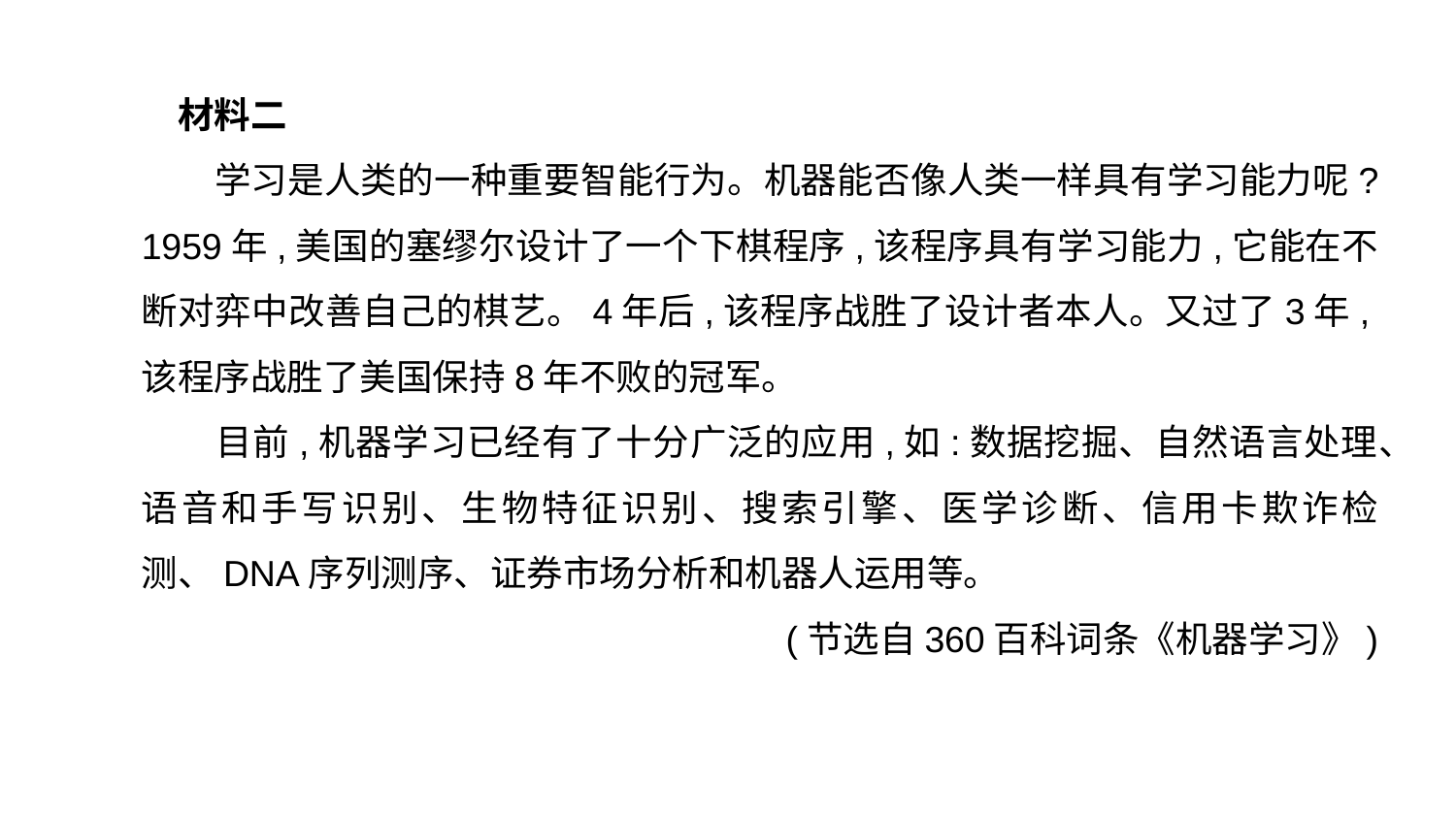

材料二
　　学习是人类的一种重要智能行为。机器能否像人类一样具有学习能力呢?1959年,美国的塞缪尔设计了一个下棋程序,该程序具有学习能力,它能在不断对弈中改善自己的棋艺。4年后,该程序战胜了设计者本人。又过了3年,该程序战胜了美国保持8年不败的冠军。
　　目前,机器学习已经有了十分广泛的应用,如:数据挖掘、自然语言处理、语音和手写识别、生物特征识别、搜索引擎、医学诊断、信用卡欺诈检测、DNA序列测序、证券市场分析和机器人运用等。
(节选自360百科词条《机器学习》)